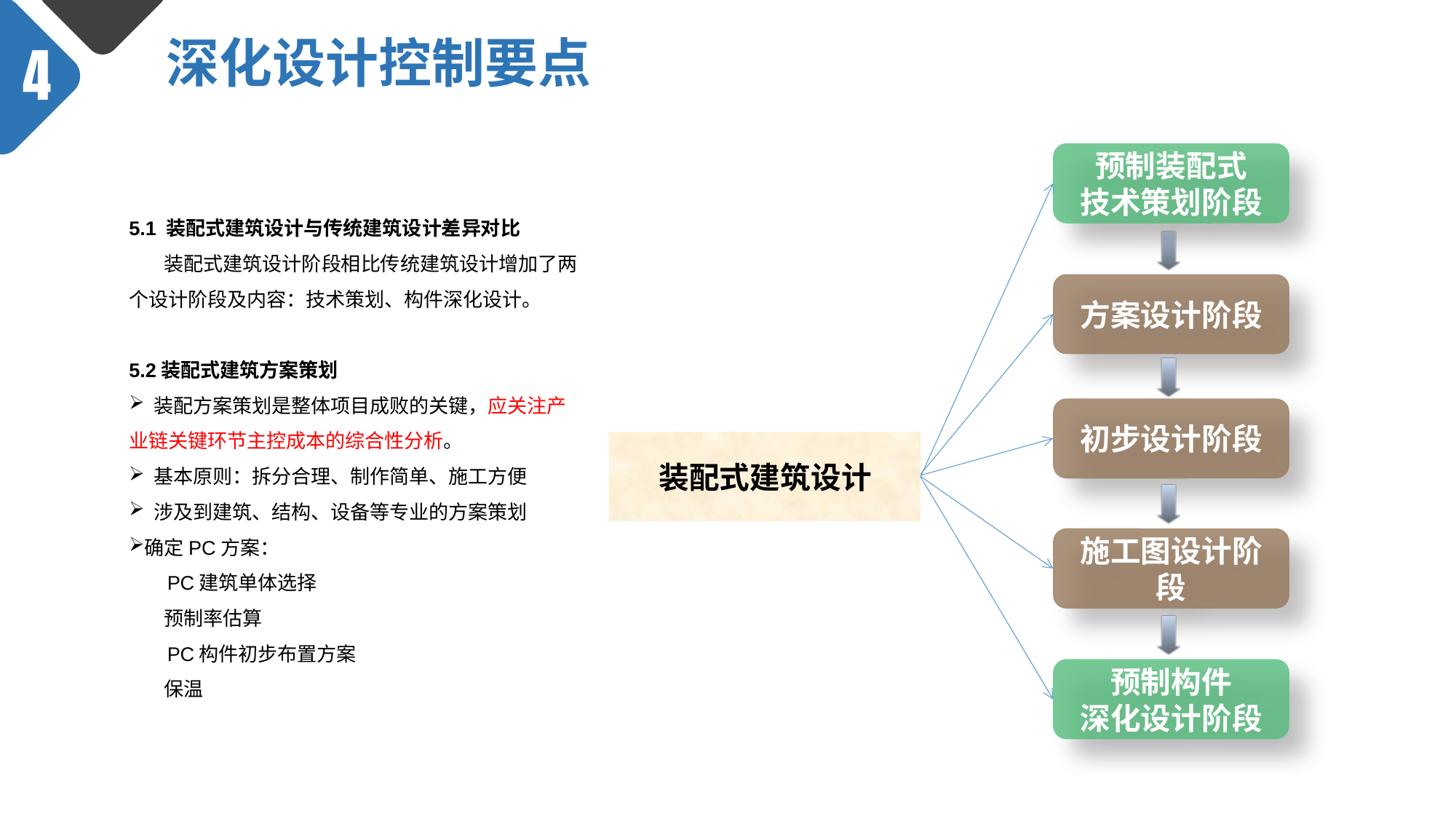

深化设计控制要点

4
5.1 装配式建筑设计与传统建筑设计差异对比
       装配式建筑设计阶段相比传统建筑设计增加了两个设计阶段及内容：技术策划、构件深化设计。

5.2装配式建筑方案策划
 装配方案策划是整体项目成败的关键，应关注产业链关键环节主控成本的综合性分析。
 基本原则：拆分合理、制作简单、施工方便
 涉及到建筑、结构、设备等专业的方案策划
确定PC方案：
       PC建筑单体选择
       预制率估算
       PC构件初步布置方案
       保温
预制装配式
技术策划阶段

方案设计阶段

初步设计阶段
传统建筑设计
装配式建筑设计

施工图设计阶段

预制构件
深化设计阶段